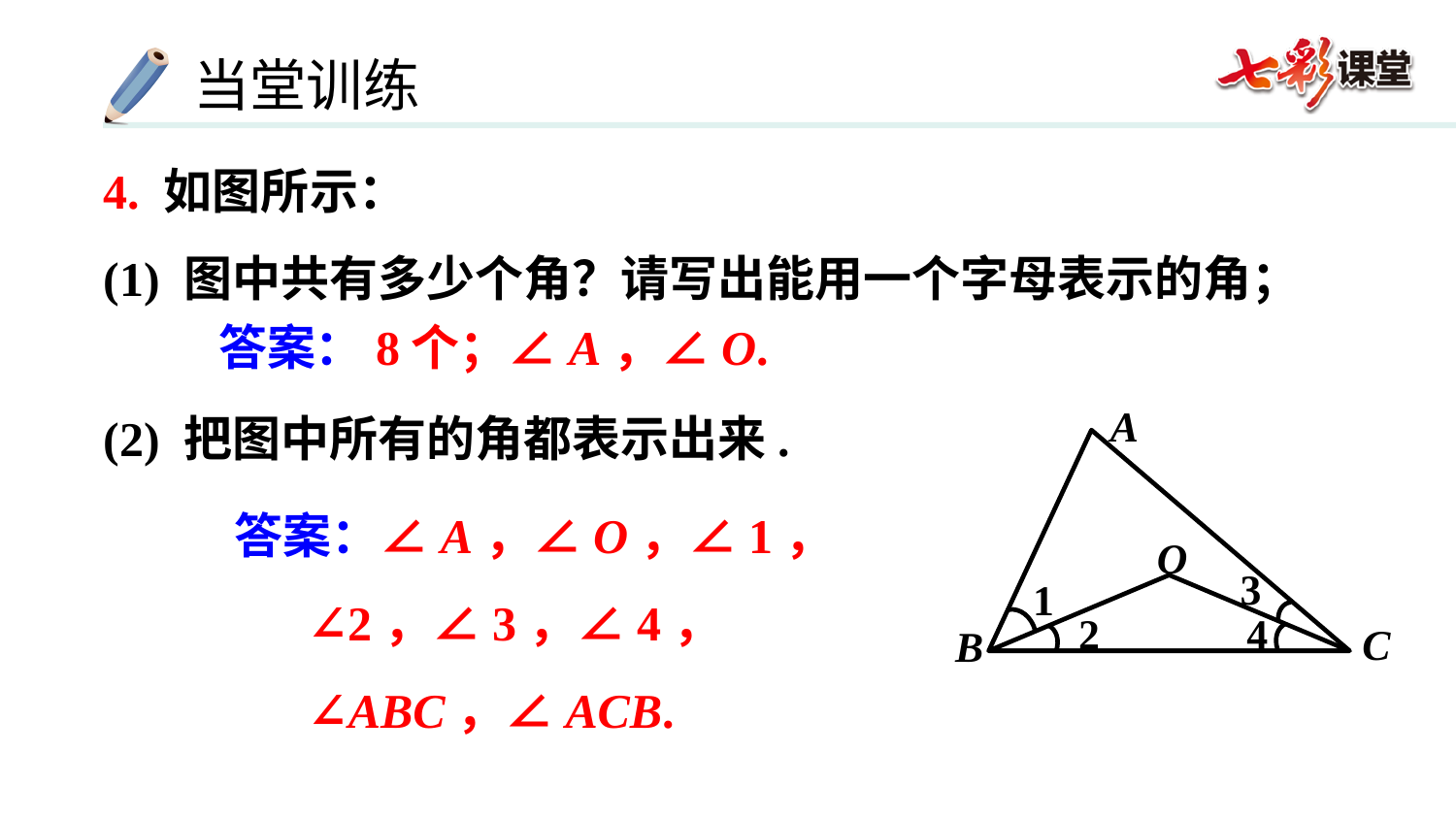

4. 如图所示：
(1) 图中共有多少个角？请写出能用一个字母表示的角；

(2) 把图中所有的角都表示出来.
答案：8个；∠A，∠O.
A

O
3
1
2
4

C
B
答案：∠A，∠O，∠1，
      ∠2，∠3，∠4，
      ∠ABC，∠ACB.